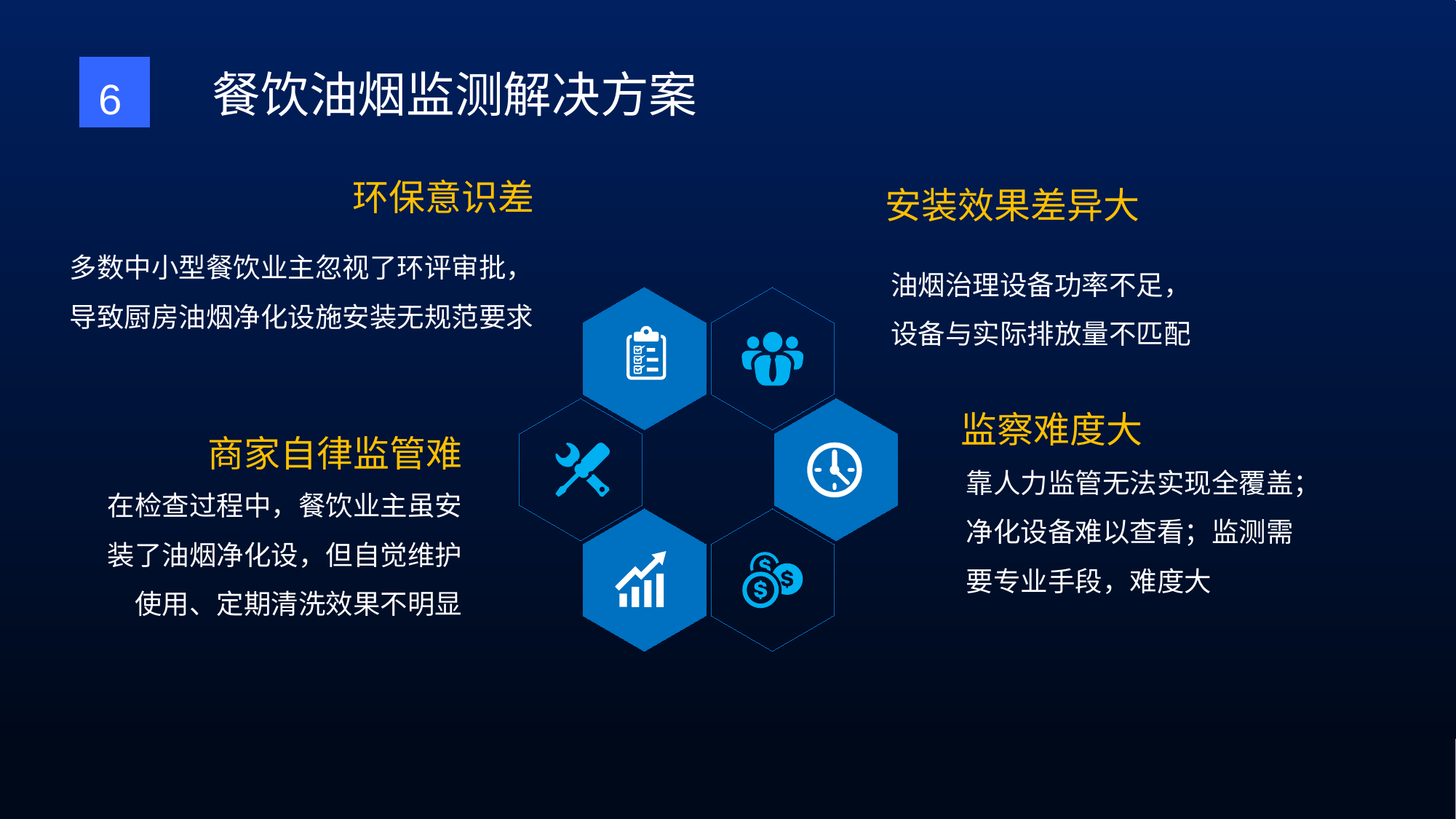

餐饮油烟监测解决方案
6
环保意识差
安装效果差异大
多数中小型餐饮业主忽视了环评审批，导致厨房油烟净化设施安装无规范要求
油烟治理设备功率不足，设备与实际排放量不匹配

监察难度大
商家自律监管难

靠人力监管无法实现全覆盖；净化设备难以查看；监测需要专业手段，难度大
在检查过程中，餐饮业主虽安装了油烟净化设，但自觉维护使用、定期清洗效果不明显